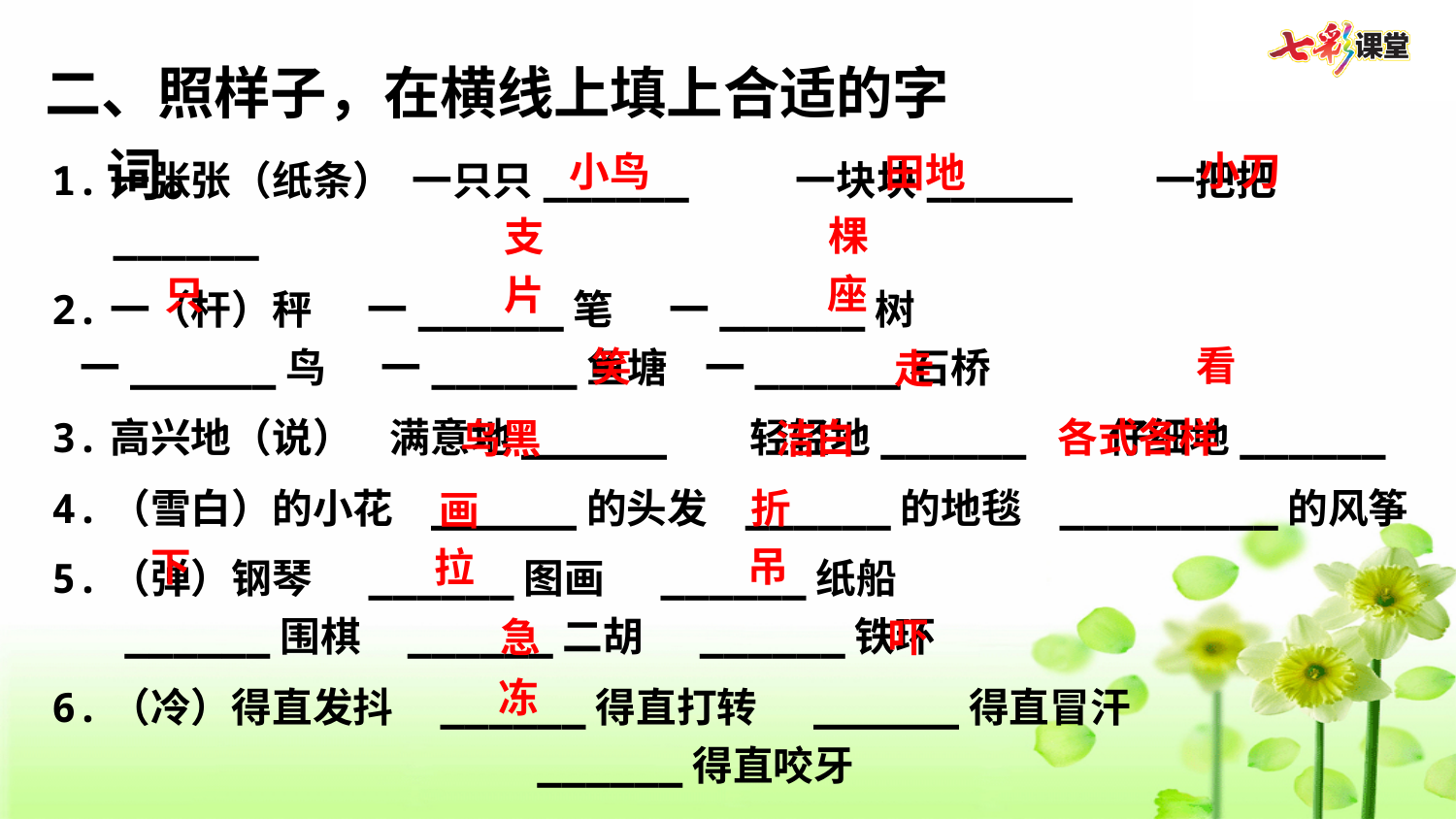

二、照样子，在横线上填上合适的字词。
小刀
1.一张张（纸条）  一只只______    一块块______   一把把______
2.一（杆）秤      一______笔      一______树
  一______鸟      一______鱼塘    一______石桥
3.高兴地（说）    满意地______   轻轻地______   仔细地______
4.（雪白）的小花   ______的头发   ______的地毯   _________的风筝
5.（弹）钢琴     ______图画     ______纸船
   ______围棋    ______二胡     ______铁环
6.（冷）得直发抖    ______得直打转     ______得直冒汗
                    ______得直咬牙
小鸟
田地
棵
支
座
只
片
看
笑
走
各式各样
乌黑
洁白
折
画
下
吊
拉
吓
急
冻